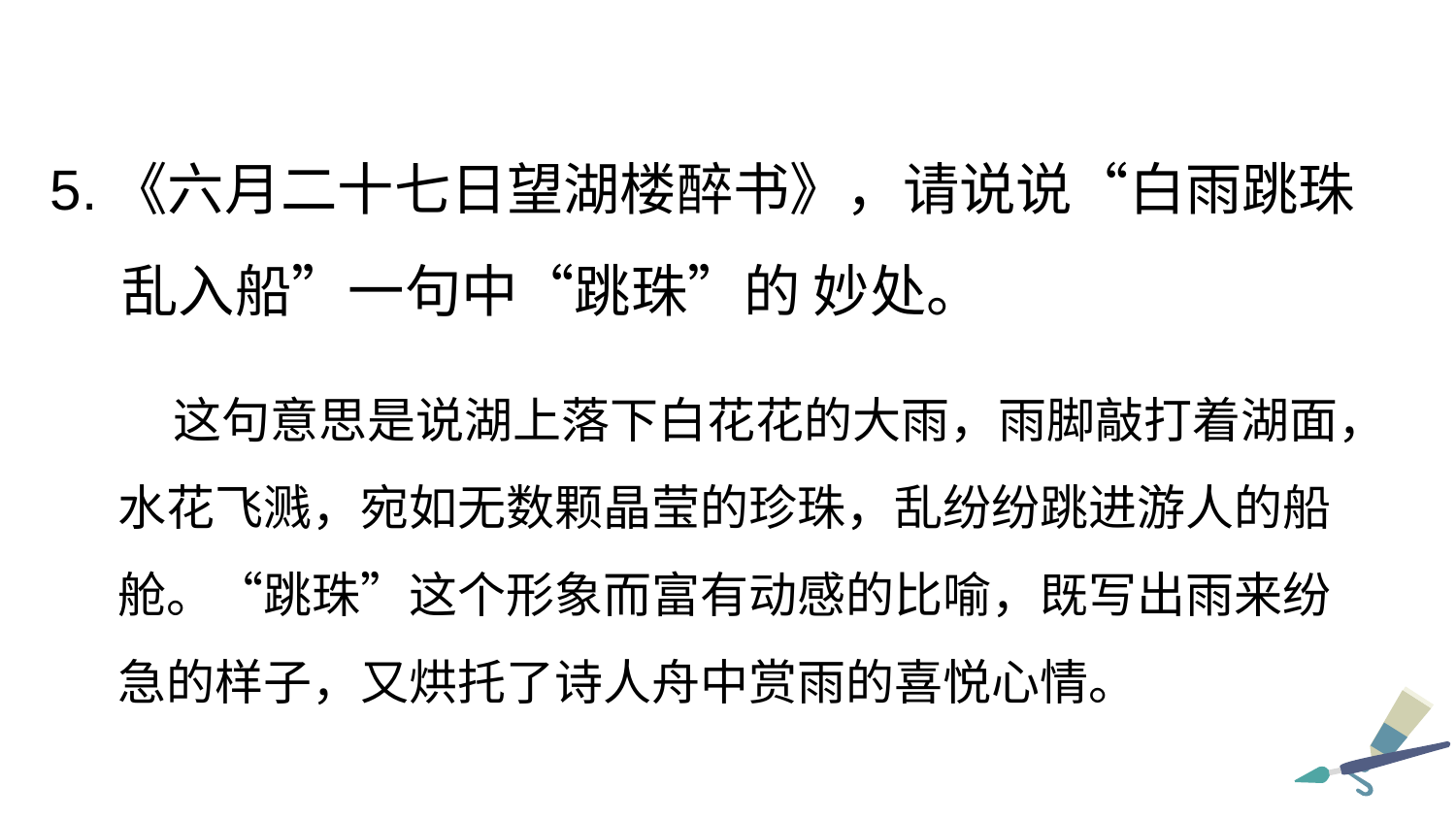

5.《六月二十七日望湖楼醉书》，请说说“白雨跳珠乱入船”一句中“跳珠”的 妙处。
    这句意思是说湖上落下白花花的大雨，雨脚敲打着湖面，水花飞溅，宛如无数颗晶莹的珍珠，乱纷纷跳进游人的船舱。“跳珠”这个形象而富有动感的比喻，既写出雨来纷急的样子，又烘托了诗人舟中赏雨的喜悦心情。